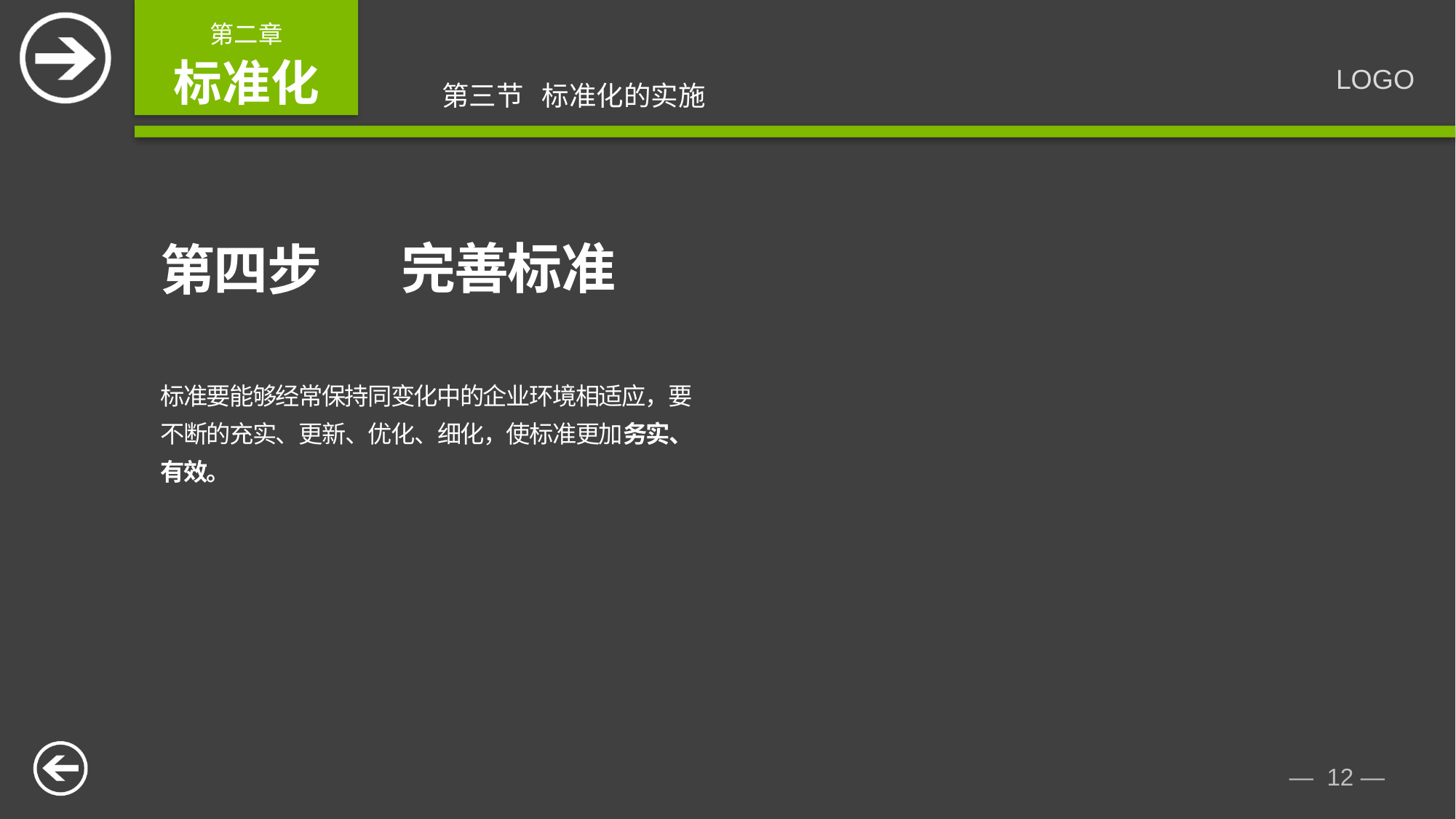

完善标准
第四步
标准要能够经常保持同变化中的企业环境相适应，要不断的充实、更新、优化、细化，使标准更加务实、有效。